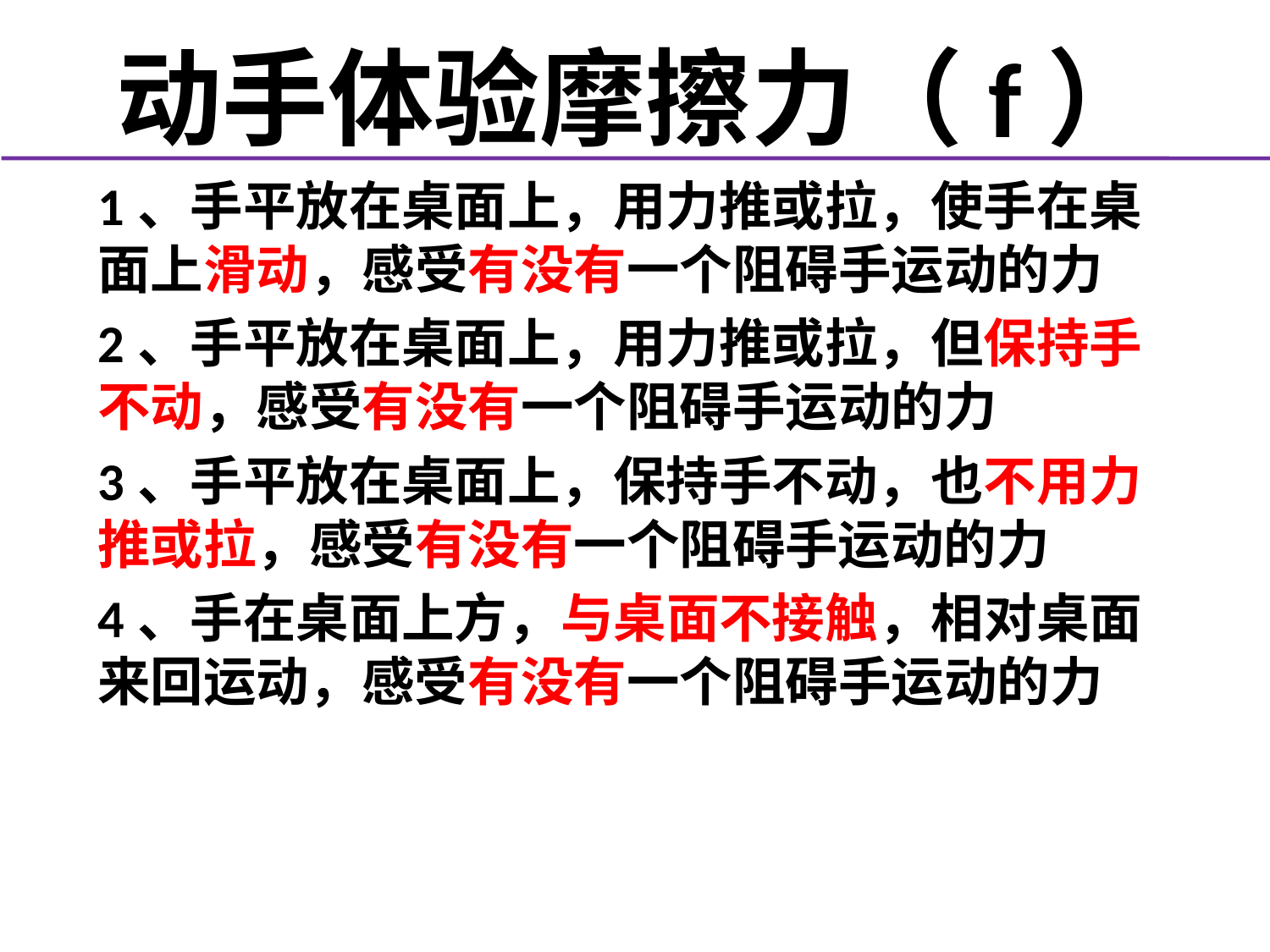

# 动手体验摩擦力（f）

1、手平放在桌面上，用力推或拉，使手在桌面上滑动，感受有没有一个阻碍手运动的力
2、手平放在桌面上，用力推或拉，但保持手不动，感受有没有一个阻碍手运动的力
3、手平放在桌面上，保持手不动，也不用力推或拉，感受有没有一个阻碍手运动的力
4、手在桌面上方，与桌面不接触，相对桌面来回运动，感受有没有一个阻碍手运动的力